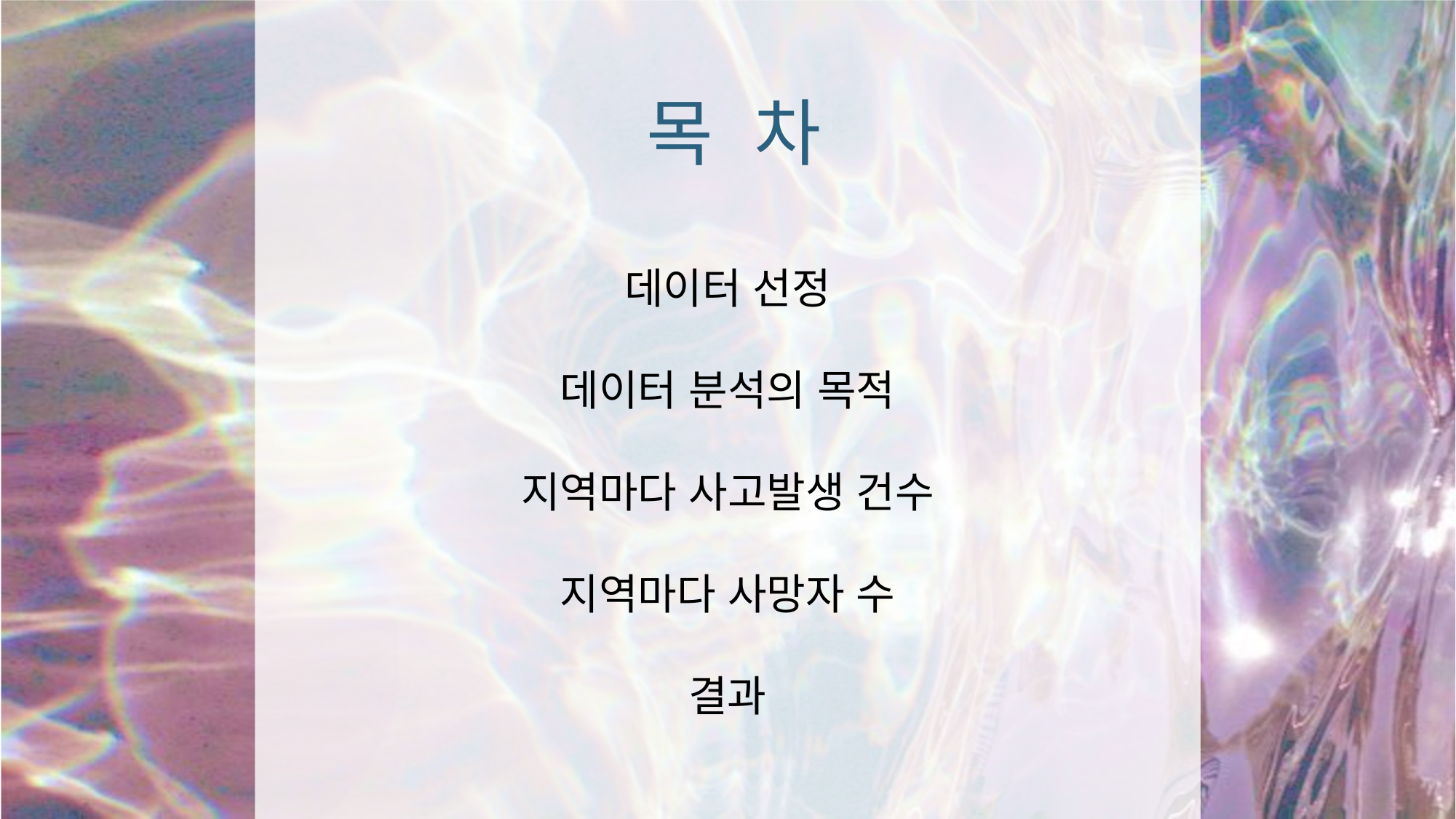

목  차
데이터 선정

데이터 분석의 목적

지역마다 사고발생 건수

지역마다 사망자 수

결과